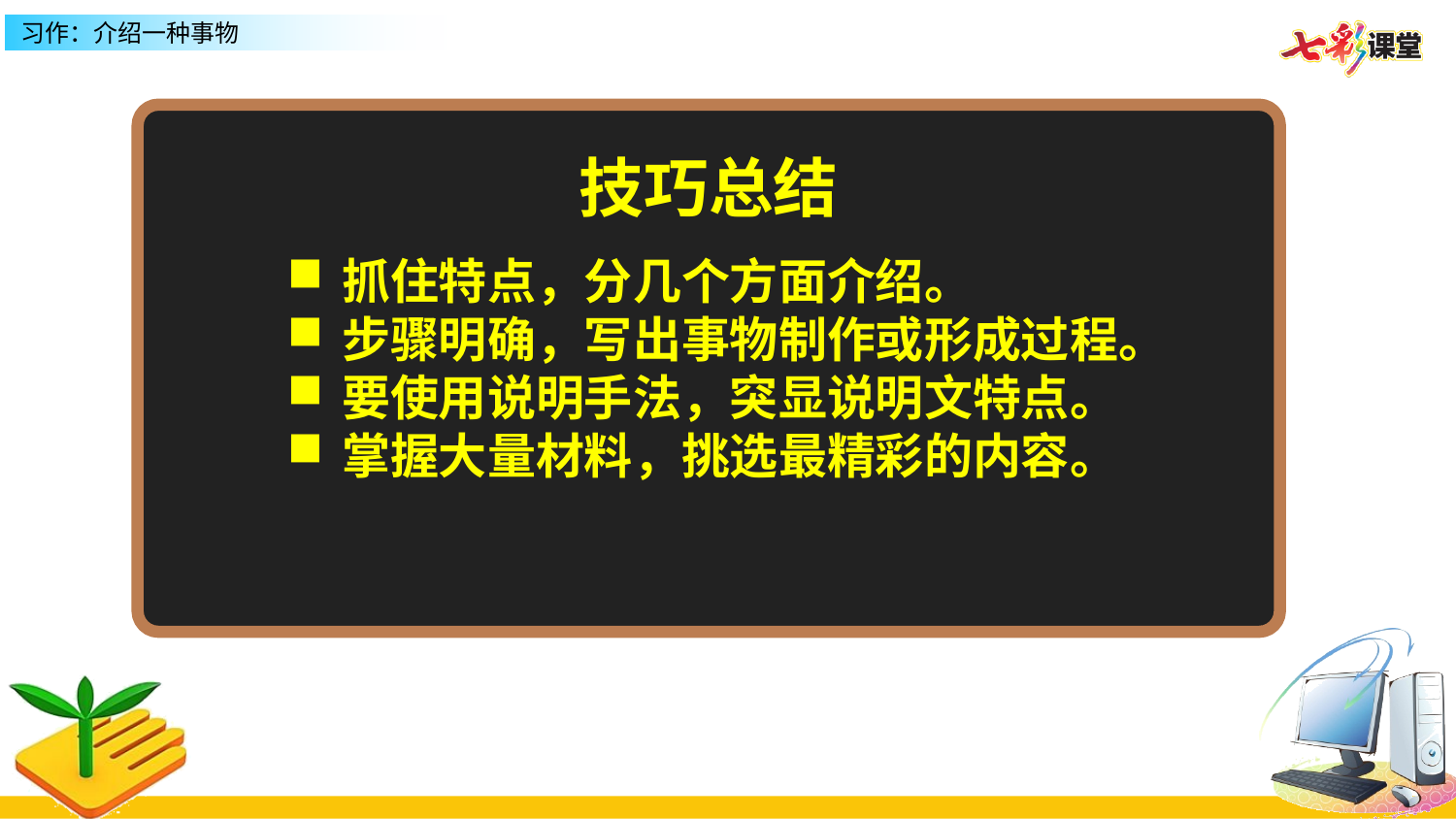

技巧总结
抓住特点，分几个方面介绍。
步骤明确，写出事物制作或形成过程。
要使用说明手法，突显说明文特点。
掌握大量材料，挑选最精彩的内容。